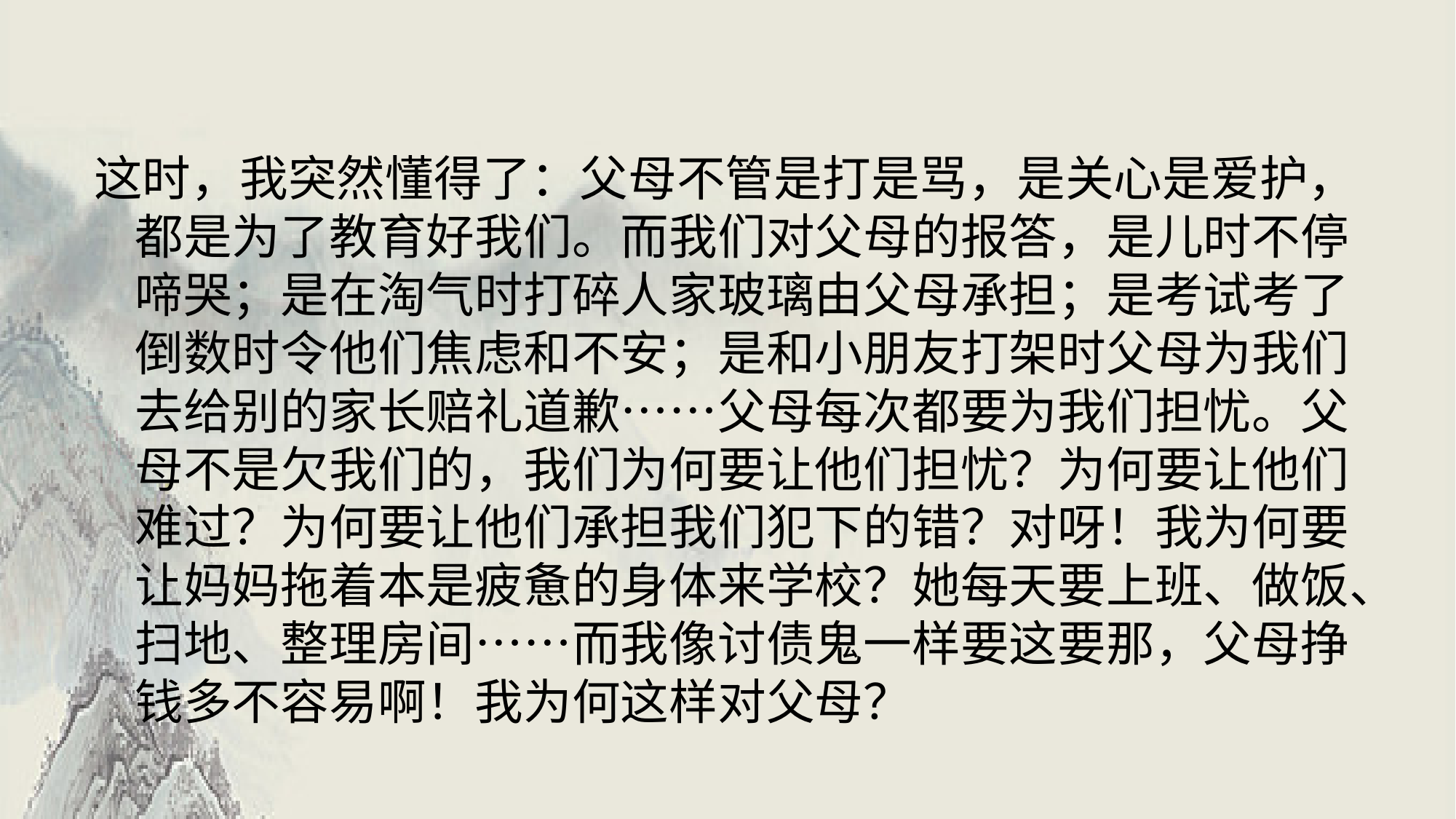

这时，我突然懂得了：父母不管是打是骂，是关心是爱护，都是为了教育好我们。而我们对父母的报答，是儿时不停啼哭；是在淘气时打碎人家玻璃由父母承担；是考试考了倒数时令他们焦虑和不安；是和小朋友打架时父母为我们去给别的家长赔礼道歉……父母每次都要为我们担忧。父母不是欠我们的，我们为何要让他们担忧？为何要让他们难过？为何要让他们承担我们犯下的错？对呀！我为何要让妈妈拖着本是疲惫的身体来学校？她每天要上班、做饭、扫地、整理房间……而我像讨债鬼一样要这要那，父母挣钱多不容易啊！我为何这样对父母？